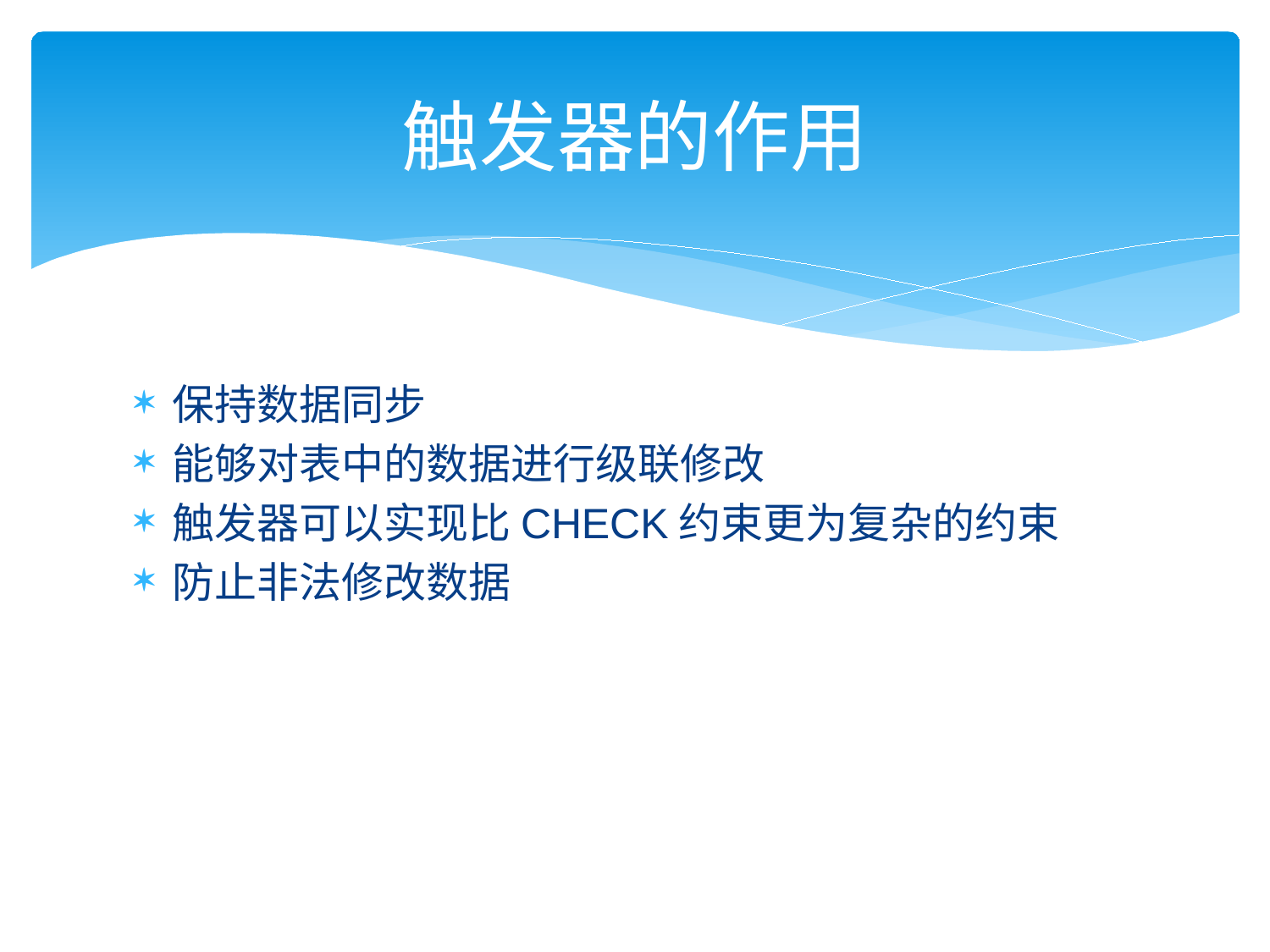

# 触发器的作用
保持数据同步
能够对表中的数据进行级联修改
触发器可以实现比CHECK约束更为复杂的约束
防止非法修改数据